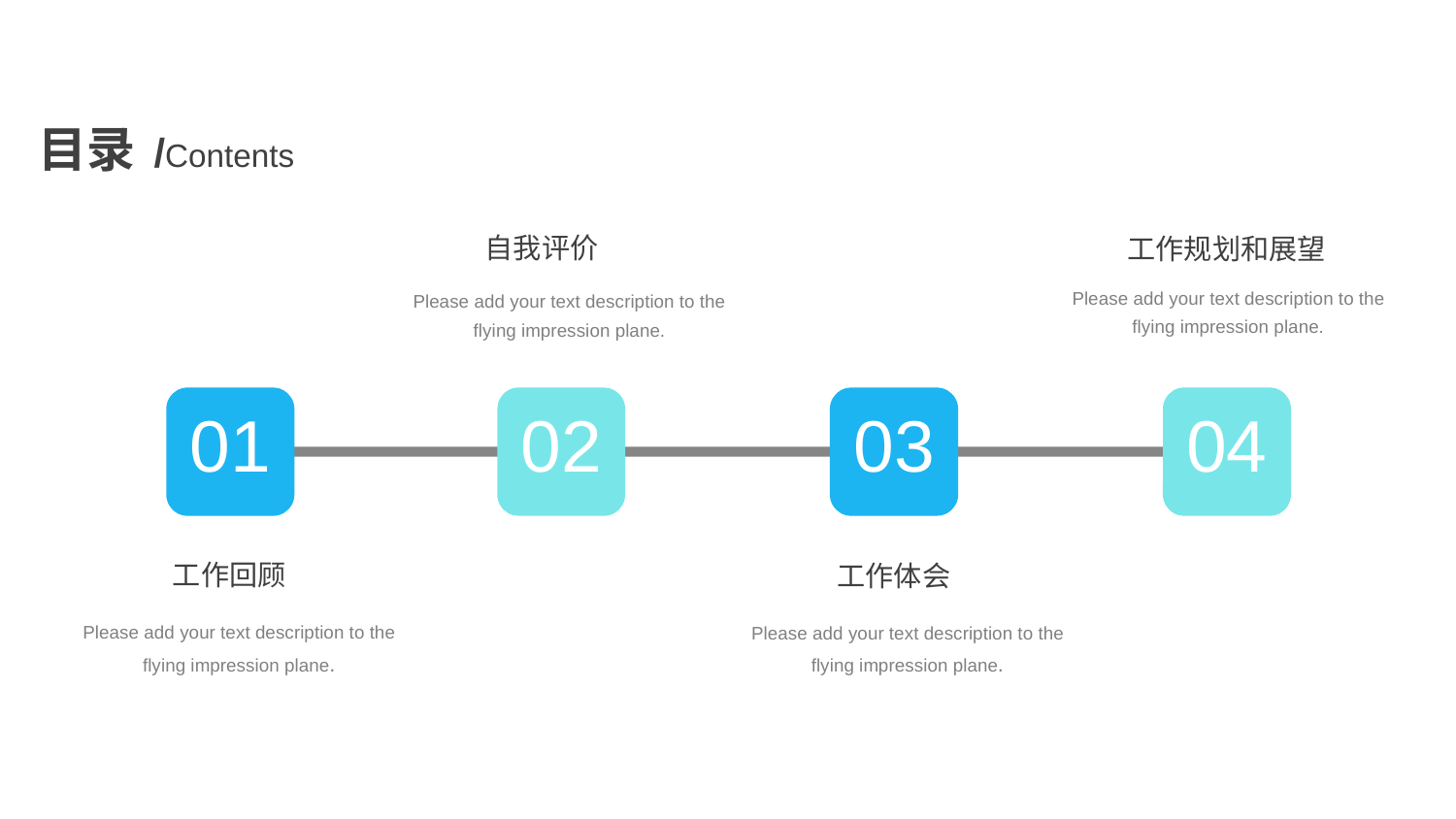

目录 /Contents
自我评价
工作规划和展望
Please add your text description to the flying impression plane.
Please add your text description to the flying impression plane.
01
02
03
04

工作回顾
工作体会
Please add your text description to the flying impression plane.
Please add your text description to the flying impression plane.